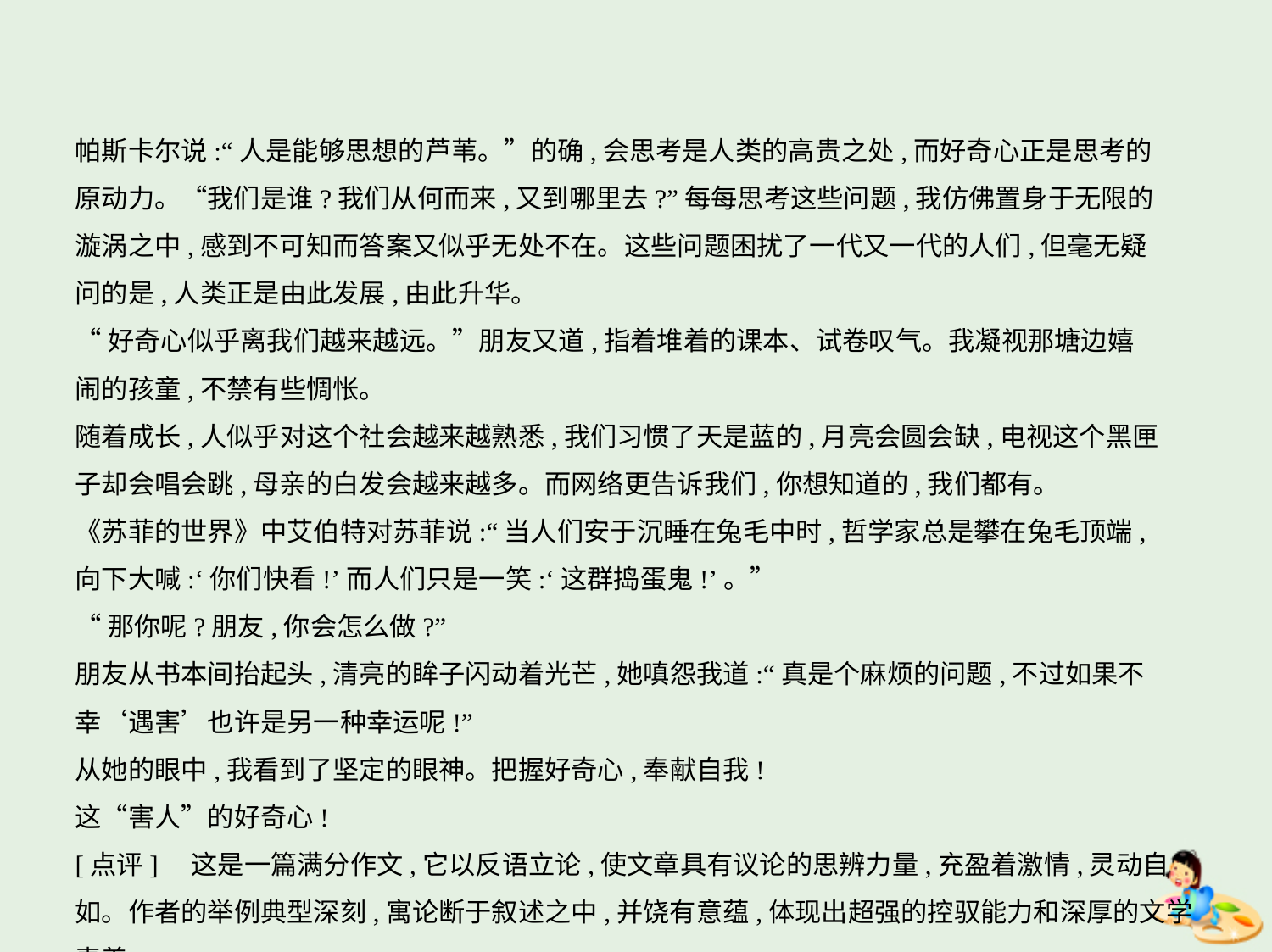

帕斯卡尔说:“人是能够思想的芦苇。”的确,会思考是人类的高贵之处,而好奇心正是思考的
原动力。“我们是谁?我们从何而来,又到哪里去?”每每思考这些问题,我仿佛置身于无限的
漩涡之中,感到不可知而答案又似乎无处不在。这些问题困扰了一代又一代的人们,但毫无疑
问的是,人类正是由此发展,由此升华。
“好奇心似乎离我们越来越远。”朋友又道,指着堆着的课本、试卷叹气。我凝视那塘边嬉
闹的孩童,不禁有些惆怅。
随着成长,人似乎对这个社会越来越熟悉,我们习惯了天是蓝的,月亮会圆会缺,电视这个黑匣
子却会唱会跳,母亲的白发会越来越多。而网络更告诉我们,你想知道的,我们都有。
《苏菲的世界》中艾伯特对苏菲说:“当人们安于沉睡在兔毛中时,哲学家总是攀在兔毛顶端,
向下大喊:‘你们快看!’而人们只是一笑:‘这群捣蛋鬼!’。”
“那你呢?朋友,你会怎么做?”
朋友从书本间抬起头,清亮的眸子闪动着光芒,她嗔怨我道:“真是个麻烦的问题,不过如果不
幸‘遇害’也许是另一种幸运呢!”
从她的眼中,我看到了坚定的眼神。把握好奇心,奉献自我!
这“害人”的好奇心!
[点评]　这是一篇满分作文,它以反语立论,使文章具有议论的思辨力量,充盈着激情,灵动自如。作者的举例典型深刻,寓论断于叙述之中,并饶有意蕴,体现出超强的控驭能力和深厚的文学素养。